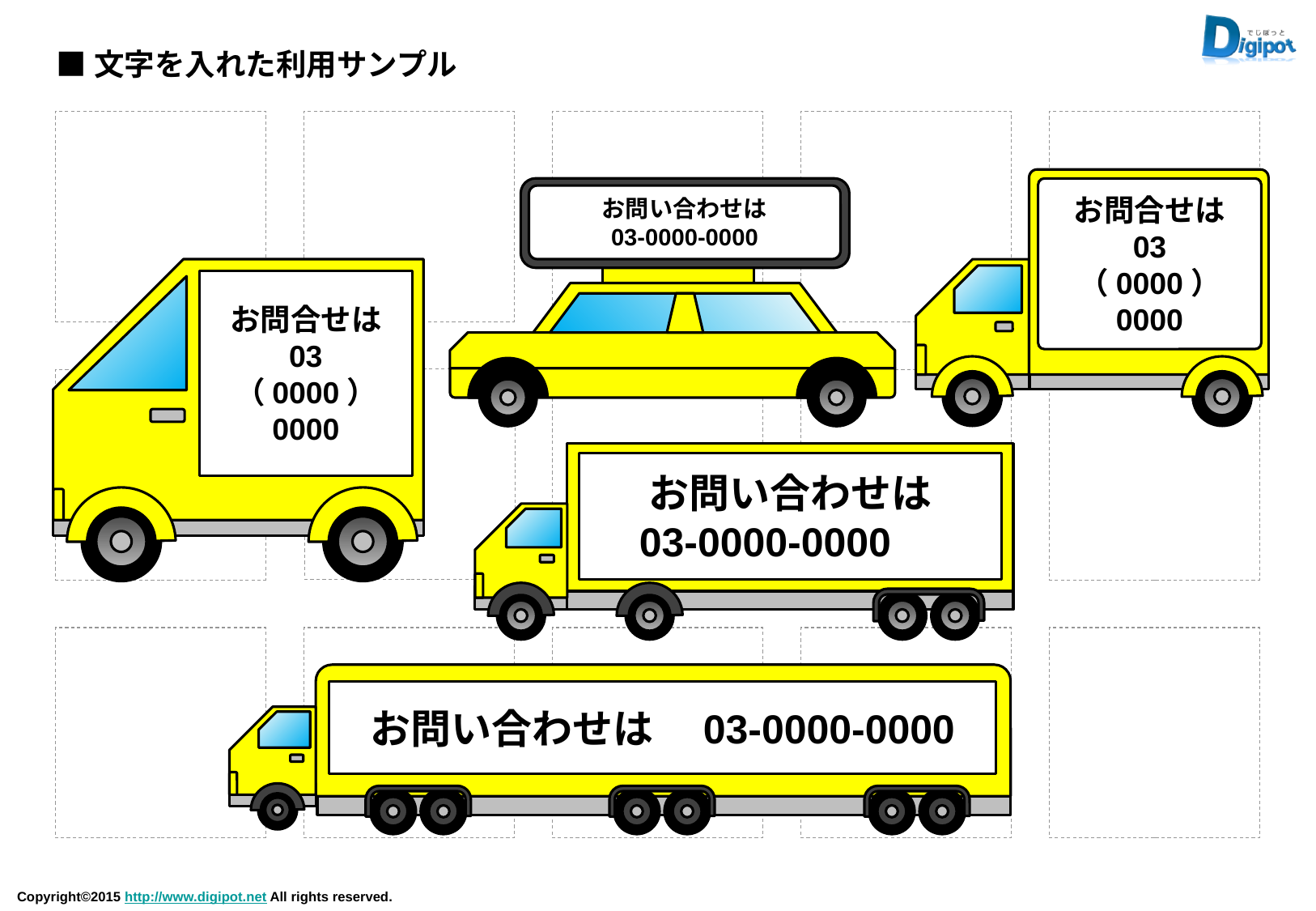

■文字を入れた利用サンプル

お問合せは
03
（0000）
0000

お問い合わせは
03-0000-0000

お問合せは
03
（0000）
0000

お問い合わせは
03-0000-0000ｆ

お問い合わせは　03-0000-0000